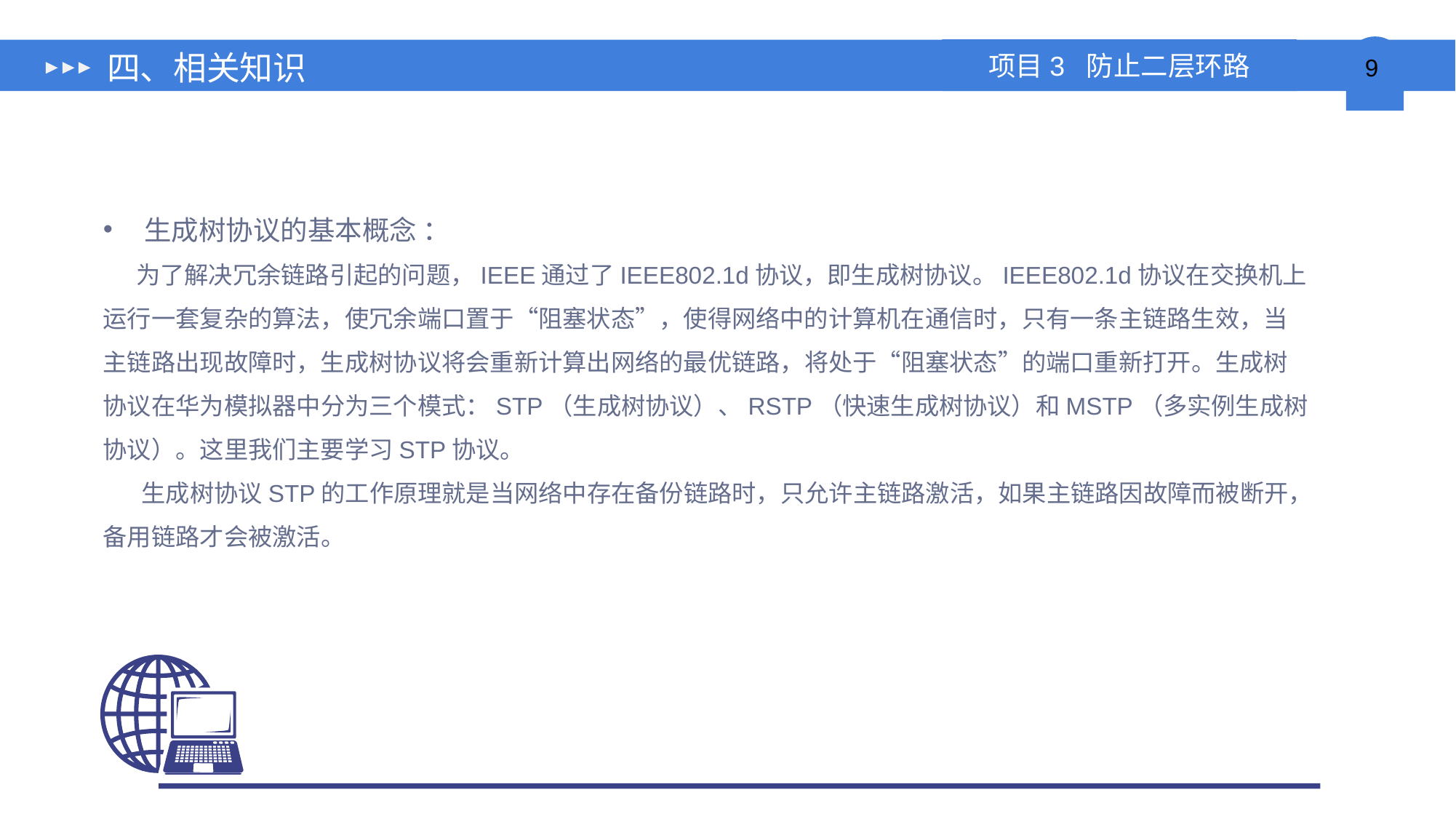

# 四、相关知识
生成树协议的基本概念 ：
     为了解决冗余链路引起的问题，IEEE通过了IEEE802.1d协议，即生成树协议。IEEE802.1d协议在交换机上运行一套复杂的算法，使冗余端口置于“阻塞状态”，使得网络中的计算机在通信时，只有一条主链路生效，当主链路出现故障时，生成树协议将会重新计算出网络的最优链路，将处于“阻塞状态”的端口重新打开。生成树协议在华为模拟器中分为三个模式：STP（生成树协议）、RSTP（快速生成树协议）和MSTP（多实例生成树协议）。这里我们主要学习STP协议。
      生成树协议STP的工作原理就是当网络中存在备份链路时，只允许主链路激活，如果主链路因故障而被断开，备用链路才会被激活。